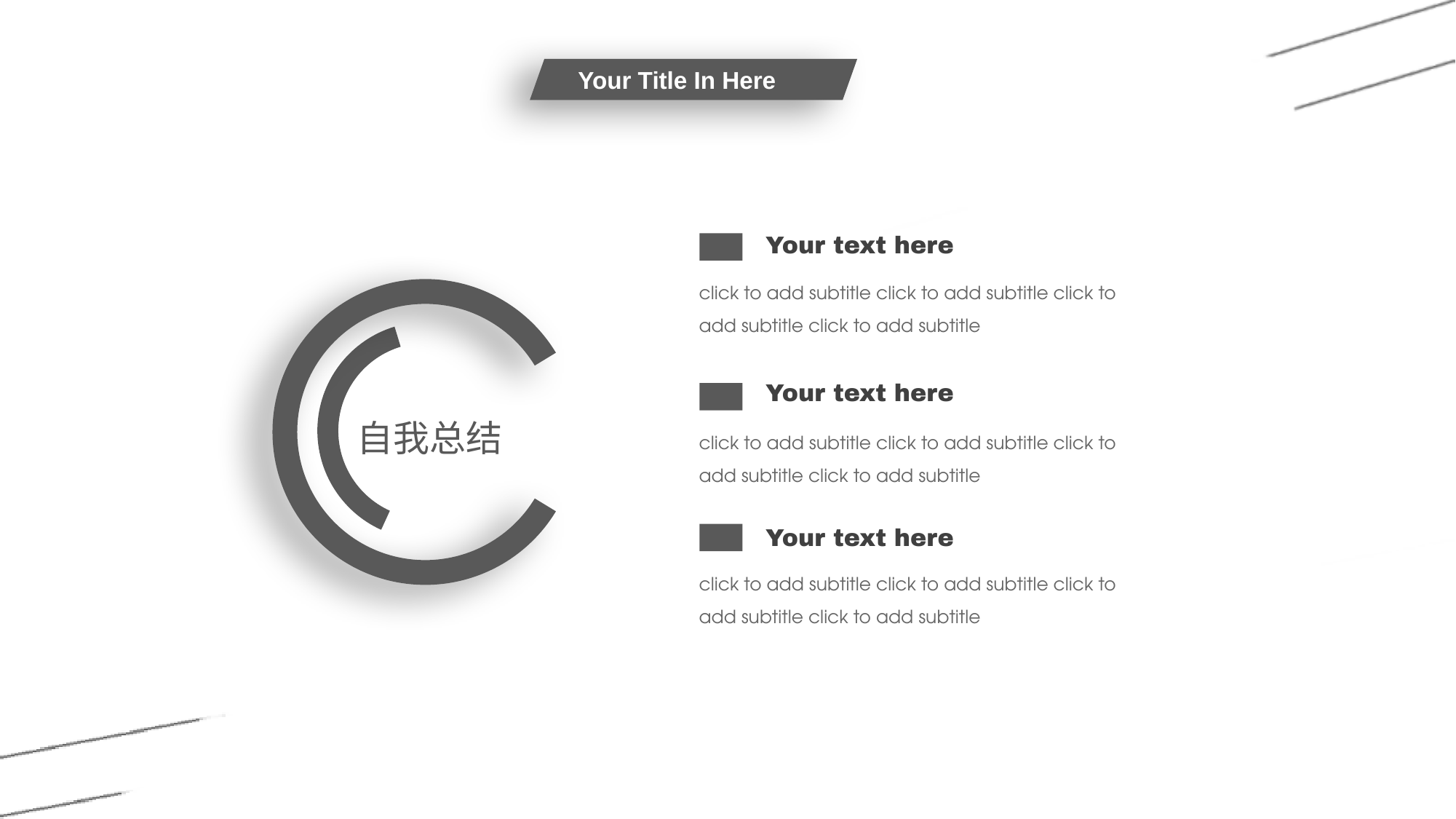

Your text here

click to add subtitle click to add subtitle click to add subtitle click to add subtitle

Your text here

click to add subtitle click to add subtitle click to add subtitle click to add subtitle
自我总结
Your text here

click to add subtitle click to add subtitle click to add subtitle click to add subtitle